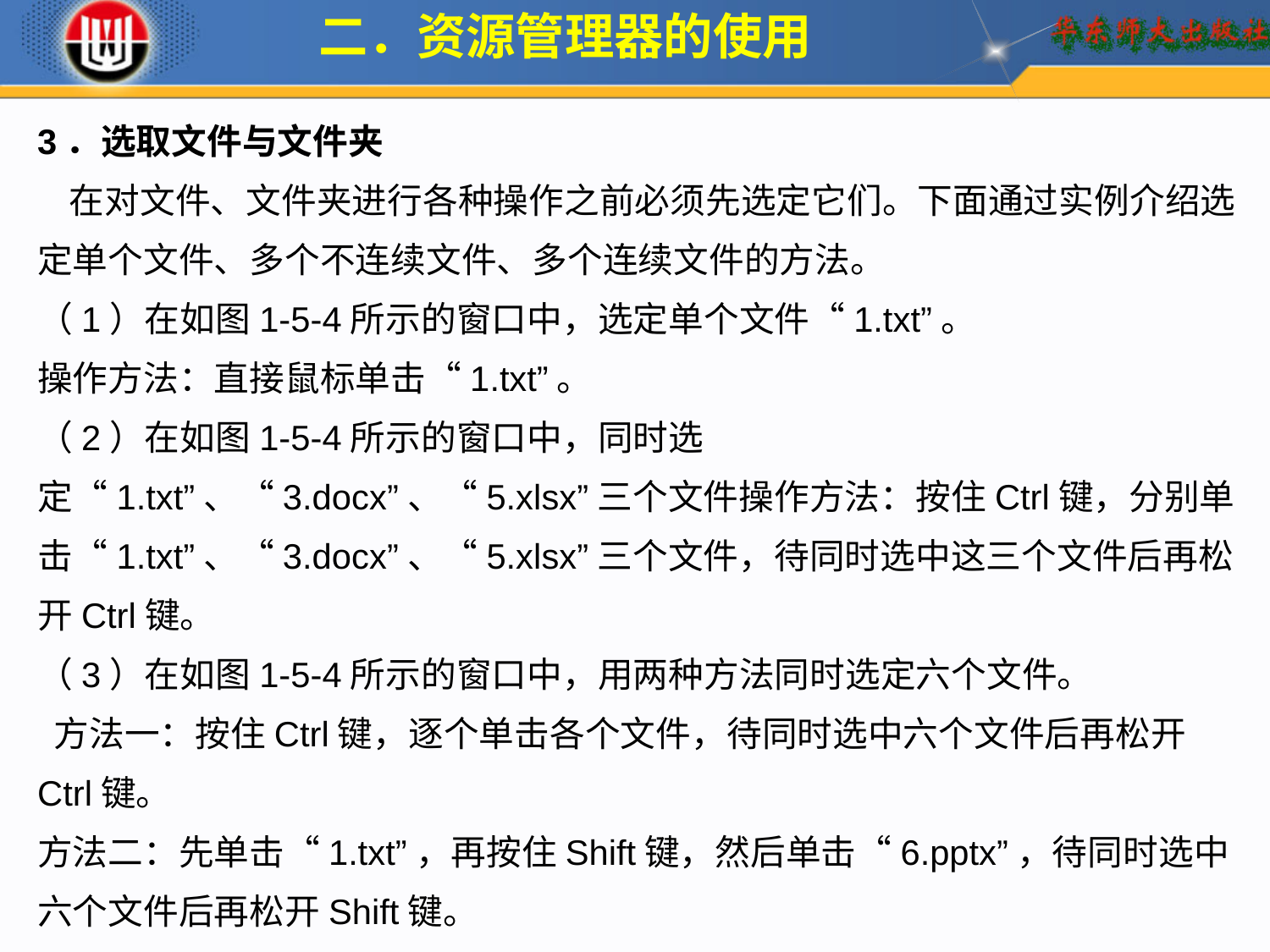

二．资源管理器的使用
3．选取文件与文件夹
   在对文件、文件夹进行各种操作之前必须先选定它们。下面通过实例介绍选定单个文件、多个不连续文件、多个连续文件的方法。
（1）在如图1-5-4所示的窗口中，选定单个文件“1.txt”。
操作方法：直接鼠标单击“1.txt”。
（2）在如图1-5-4所示的窗口中，同时选定“1.txt”、“3.docx”、“5.xlsx”三个文件操作方法：按住Ctrl键，分别单击“1.txt”、“3.docx”、“5.xlsx”三个文件，待同时选中这三个文件后再松开Ctrl键。
（3）在如图1-5-4所示的窗口中，用两种方法同时选定六个文件。
 方法一：按住Ctrl键，逐个单击各个文件，待同时选中六个文件后再松开Ctrl键。
方法二：先单击“1.txt”，再按住Shift键，然后单击“6.pptx”，待同时选中六个文件后再松开Shift键。